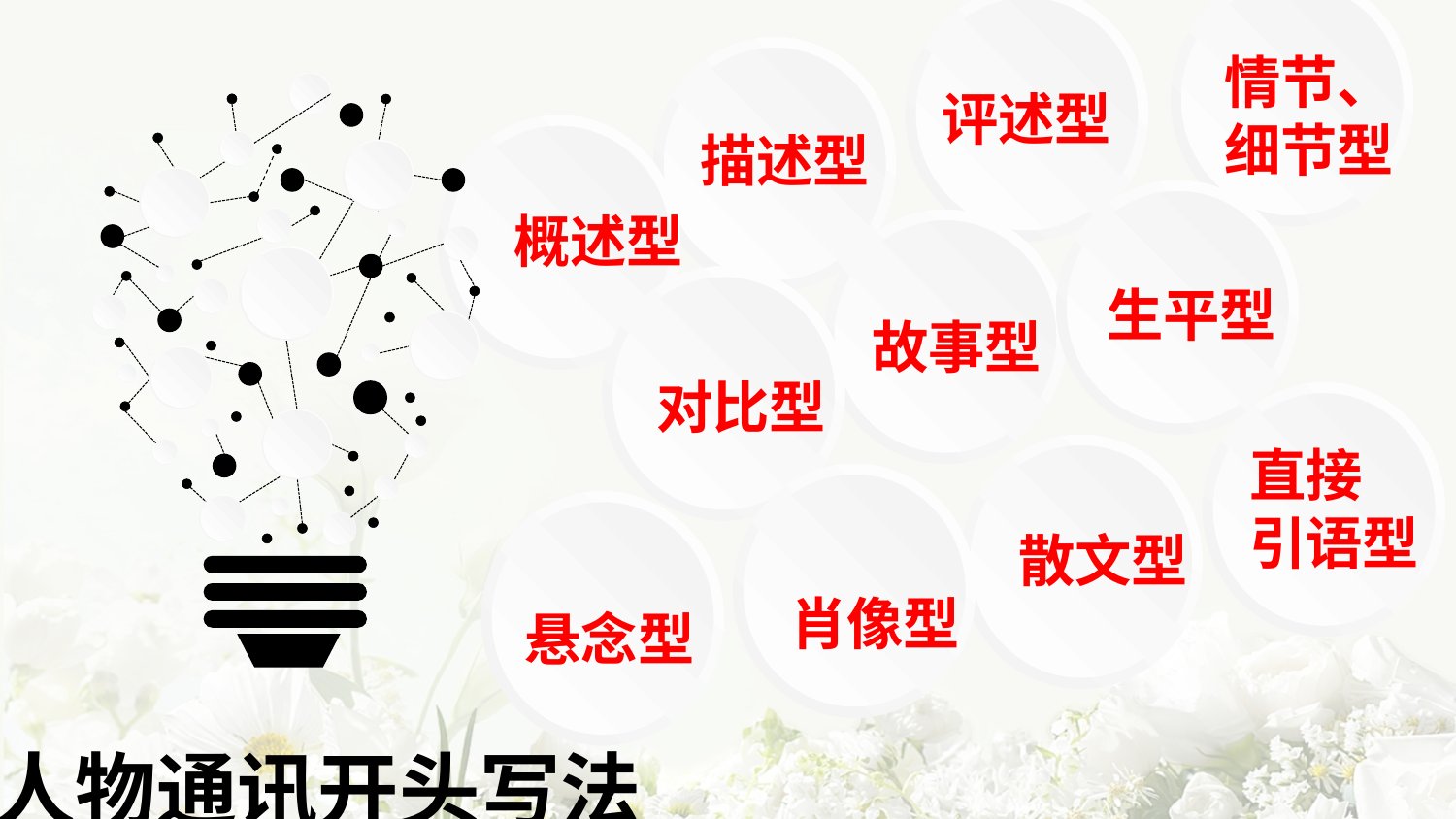

情节、细节型

评述型

描述型

概述型

生平型

故事型

对比型

直接
引语型

散文型

肖像型

悬念型

人物通讯开头写法